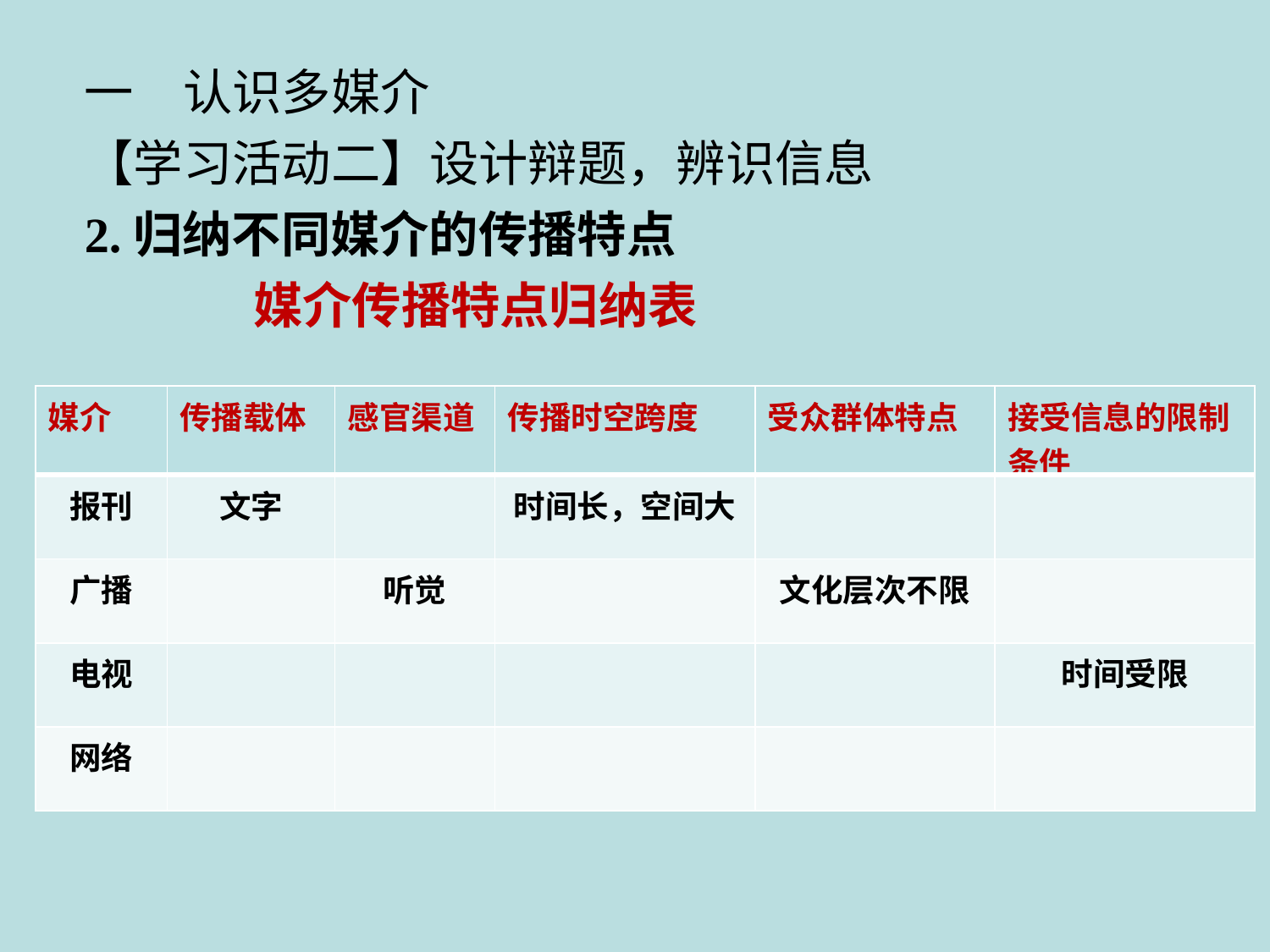

一　认识多媒介
【学习活动二】设计辩题，辨识信息
2.归纳不同媒介的传播特点
              媒介传播特点归纳表
| 媒介 | 传播载体 | 感官渠道 | 传播时空跨度 | 受众群体特点 | 接受信息的限制条件 |
| --- | --- | --- | --- | --- | --- |
| 报刊 | 文字 |  | 时间长，空间大 |  |  |
| 广播 |  | 听觉 |  | 文化层次不限 |  |
| 电视 |  |  |  |  | 时间受限 |
| 网络 |  |  |  |  |  |